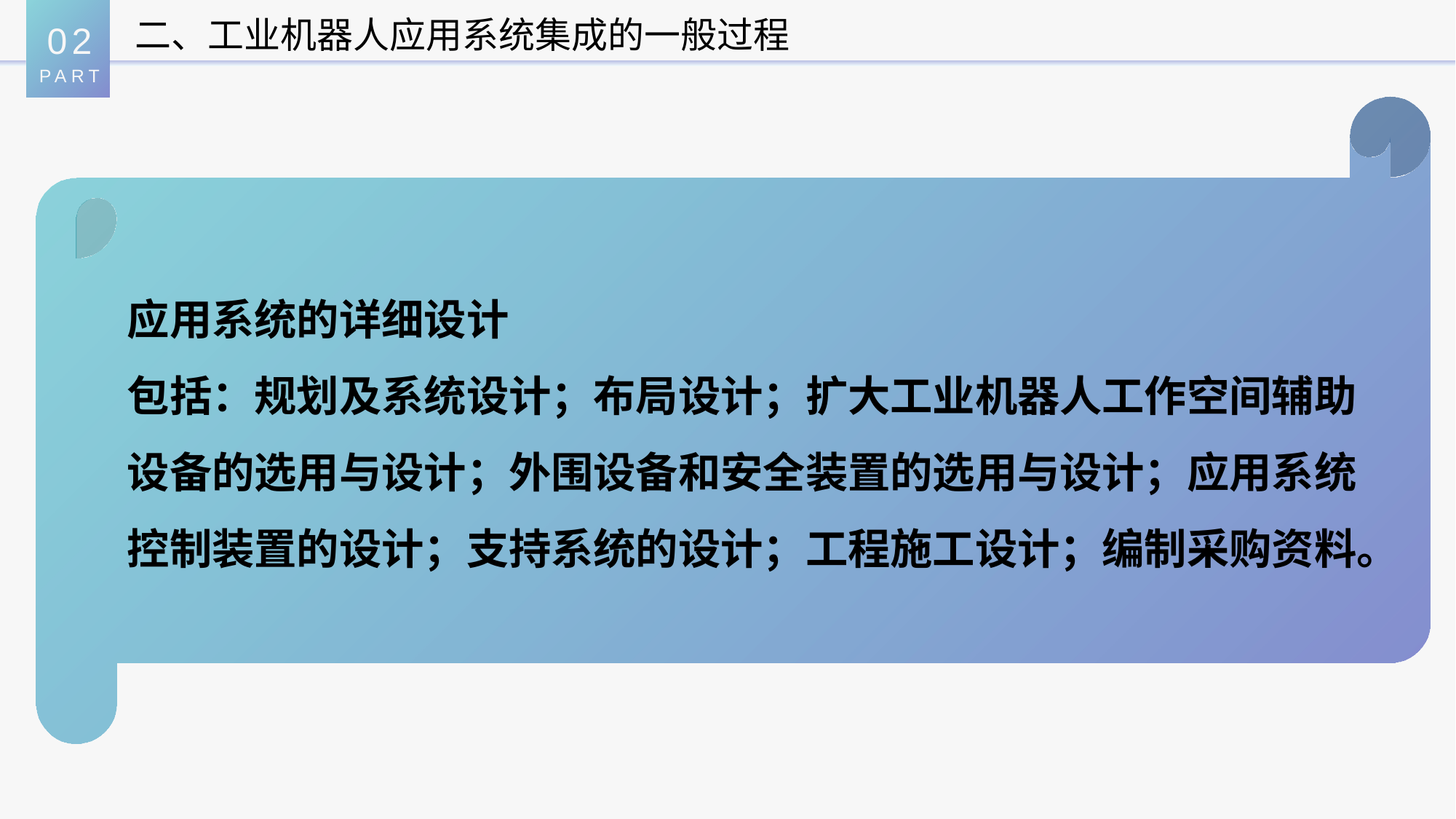

02
PART
二、工业机器人应用系统集成的一般过程

应用系统的详细设计
包括：规划及系统设计；布局设计；扩大工业机器人工作空间辅助设备的选用与设计；外围设备和安全装置的选用与设计；应用系统控制装置的设计；支持系统的设计；工程施工设计；编制采购资料。